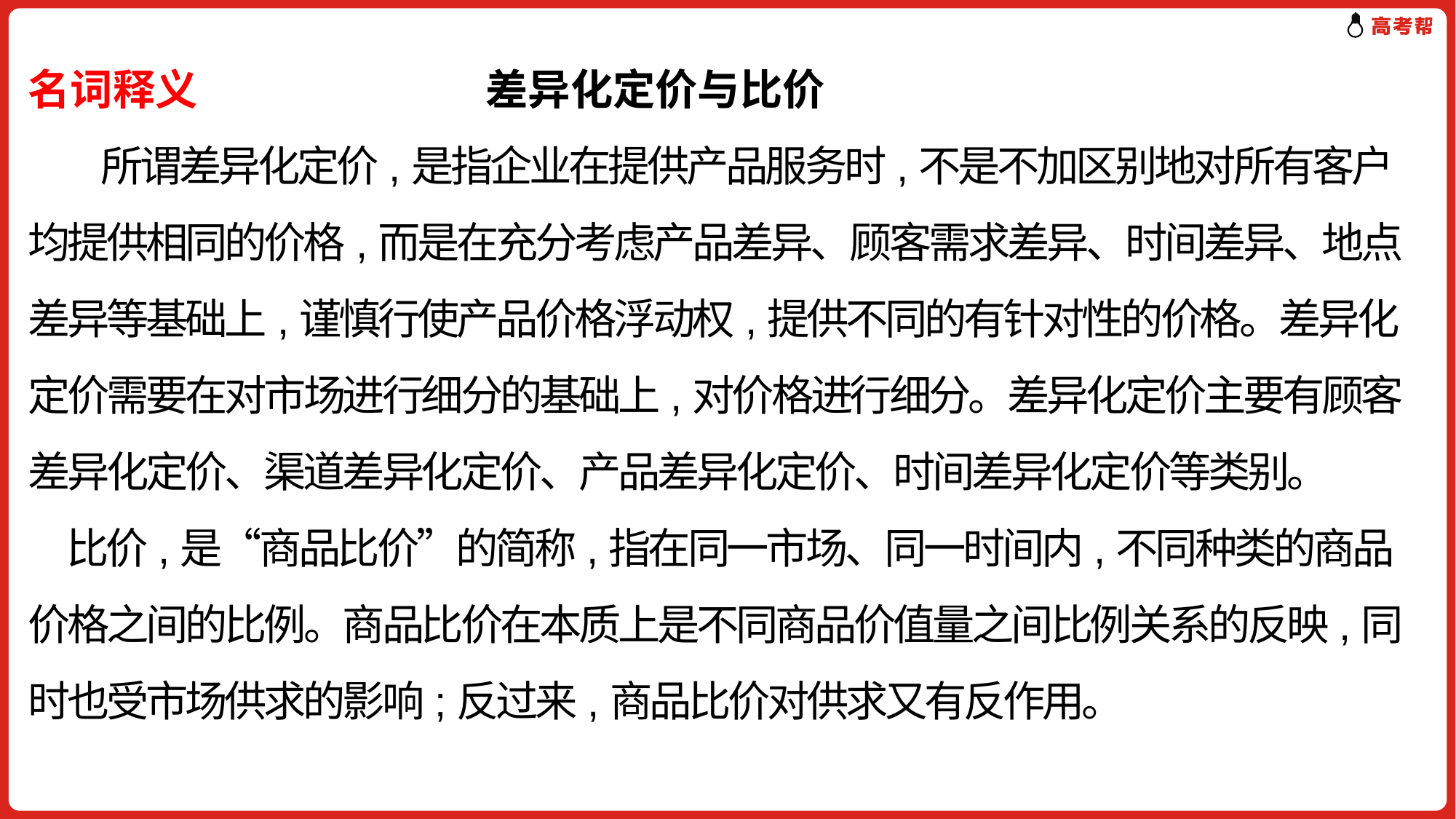

# 名词释义　                          差异化定价与比价 　　所谓差异化定价,是指企业在提供产品服务时,不是不加区别地对所有客户均提供相同的价格,而是在充分考虑产品差异、顾客需求差异、时间差异、地点差异等基础上,谨慎行使产品价格浮动权,提供不同的有针对性的价格。差异化定价需要在对市场进行细分的基础上,对价格进行细分。差异化定价主要有顾客差异化定价、渠道差异化定价、产品差异化定价、时间差异化定价等类别。 比价,是“商品比价”的简称,指在同一市场、同一时间内,不同种类的商品价格之间的比例。商品比价在本质上是不同商品价值量之间比例关系的反映,同时也受市场供求的影响;反过来,商品比价对供求又有反作用。